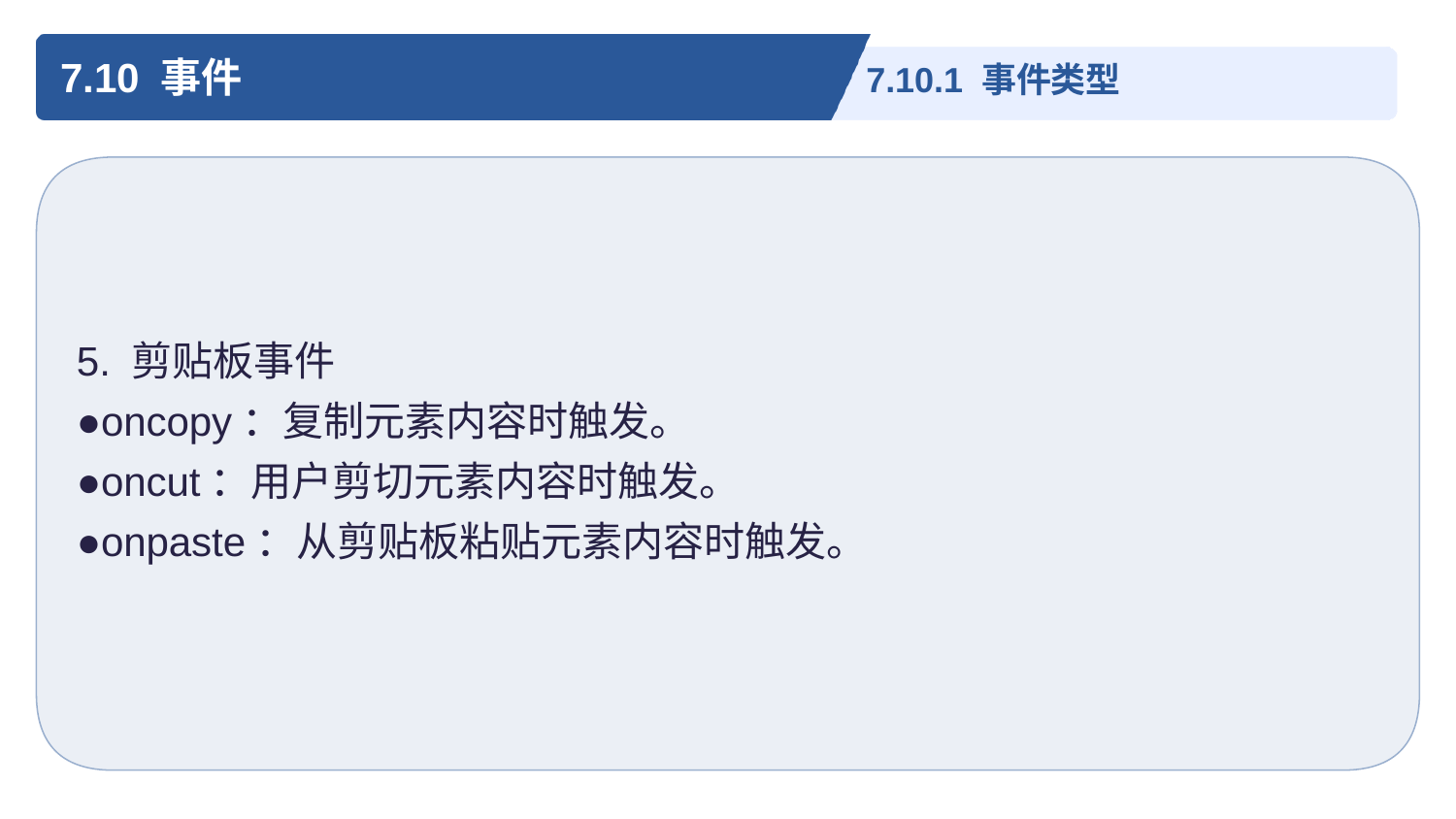

7.10 事件
7.10.1 事件类型

5. 剪贴板事件
●oncopy：复制元素内容时触发。
●oncut：用户剪切元素内容时触发。
●onpaste：从剪贴板粘贴元素内容时触发。